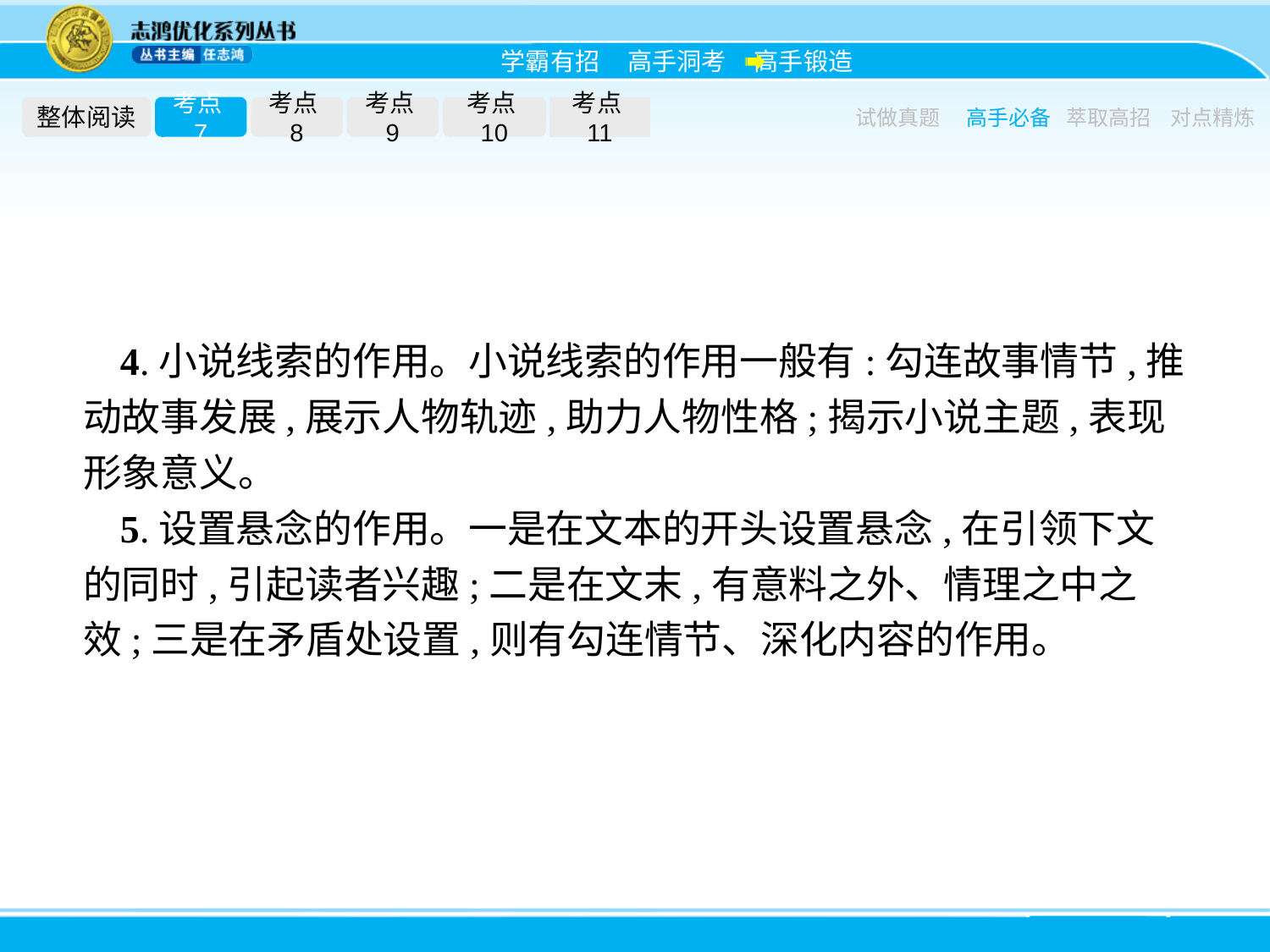

整体阅读
考点7
考点8
考点9
考点10
考点11
试做真题
高手必备
萃取高招
对点精炼
4.小说线索的作用。小说线索的作用一般有:勾连故事情节,推动故事发展,展示人物轨迹,助力人物性格;揭示小说主题,表现形象意义。
5.设置悬念的作用。一是在文本的开头设置悬念,在引领下文的同时,引起读者兴趣;二是在文末,有意料之外、情理之中之效;三是在矛盾处设置,则有勾连情节、深化内容的作用。